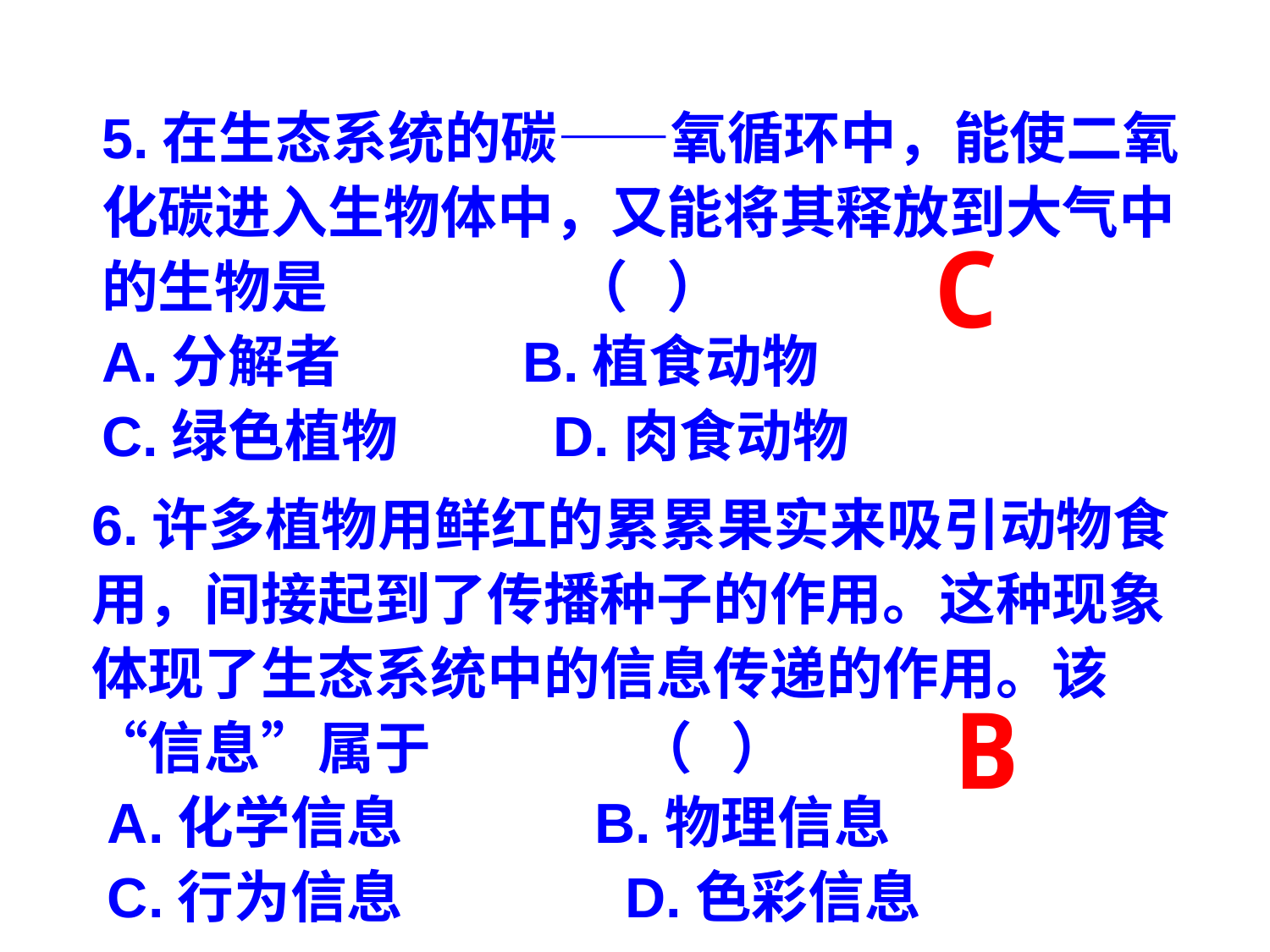

5.在生态系统的碳——氧循环中，能使二氧化碳进入生物体中，又能将其释放到大气中的生物是                   （   ） 
A.分解者             B.植食动物   
C.绿色植物           D.肉食动物
C
6.许多植物用鲜红的累累果实来吸引动物食用，间接起到了传播种子的作用。这种现象体现了生态系统中的信息传递的作用。该“信息”属于                （   ）
 A.化学信息　　     B.物理信息
 C.行为信息　　　   D.色彩信息
B